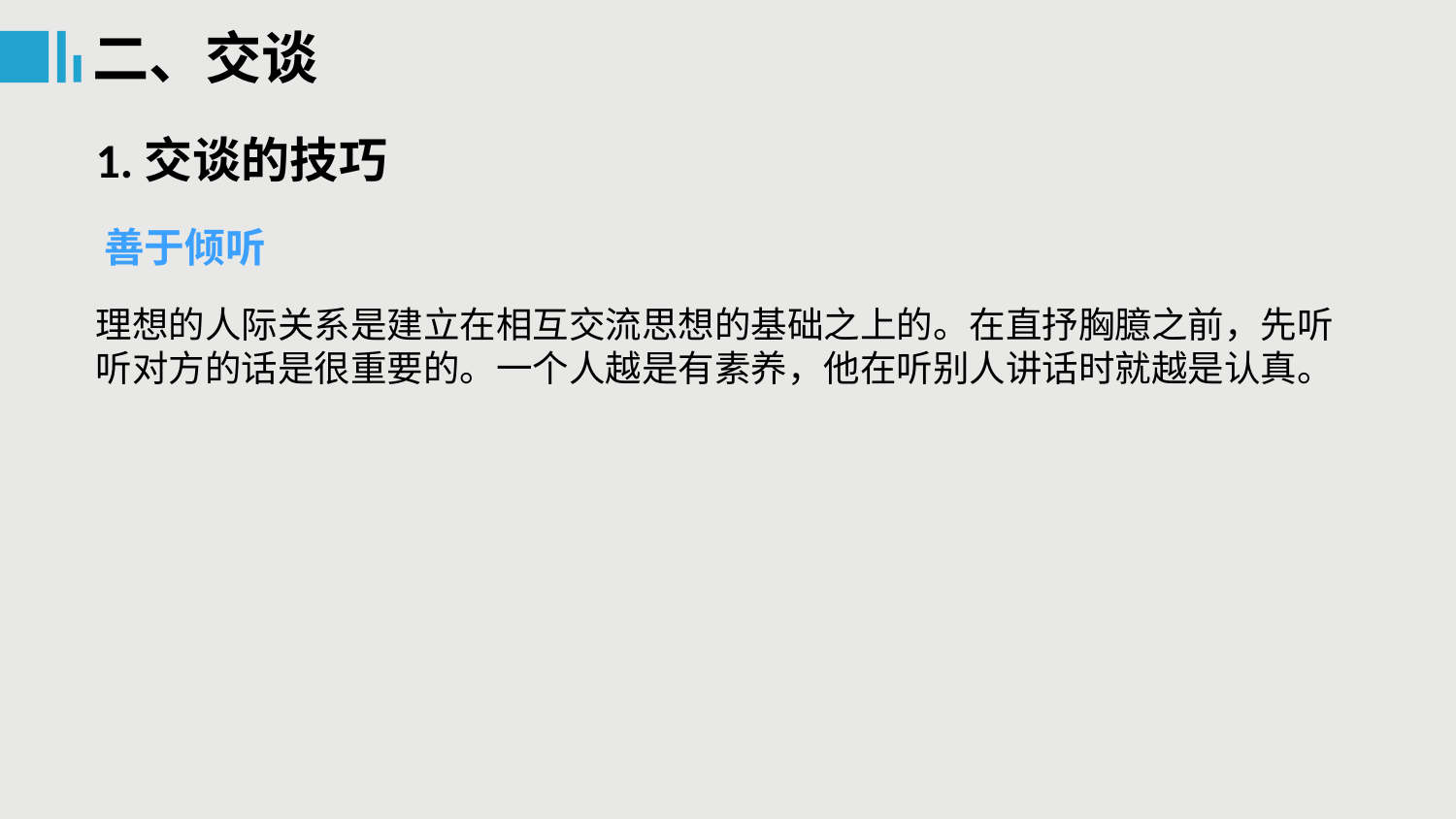

二、交谈

1.交谈的技巧
 善于倾听
理想的人际关系是建立在相互交流思想的基础之上的。在直抒胸臆之前，先听听对方的话是很重要的。一个人越是有素养，他在听别人讲话时就越是认真。